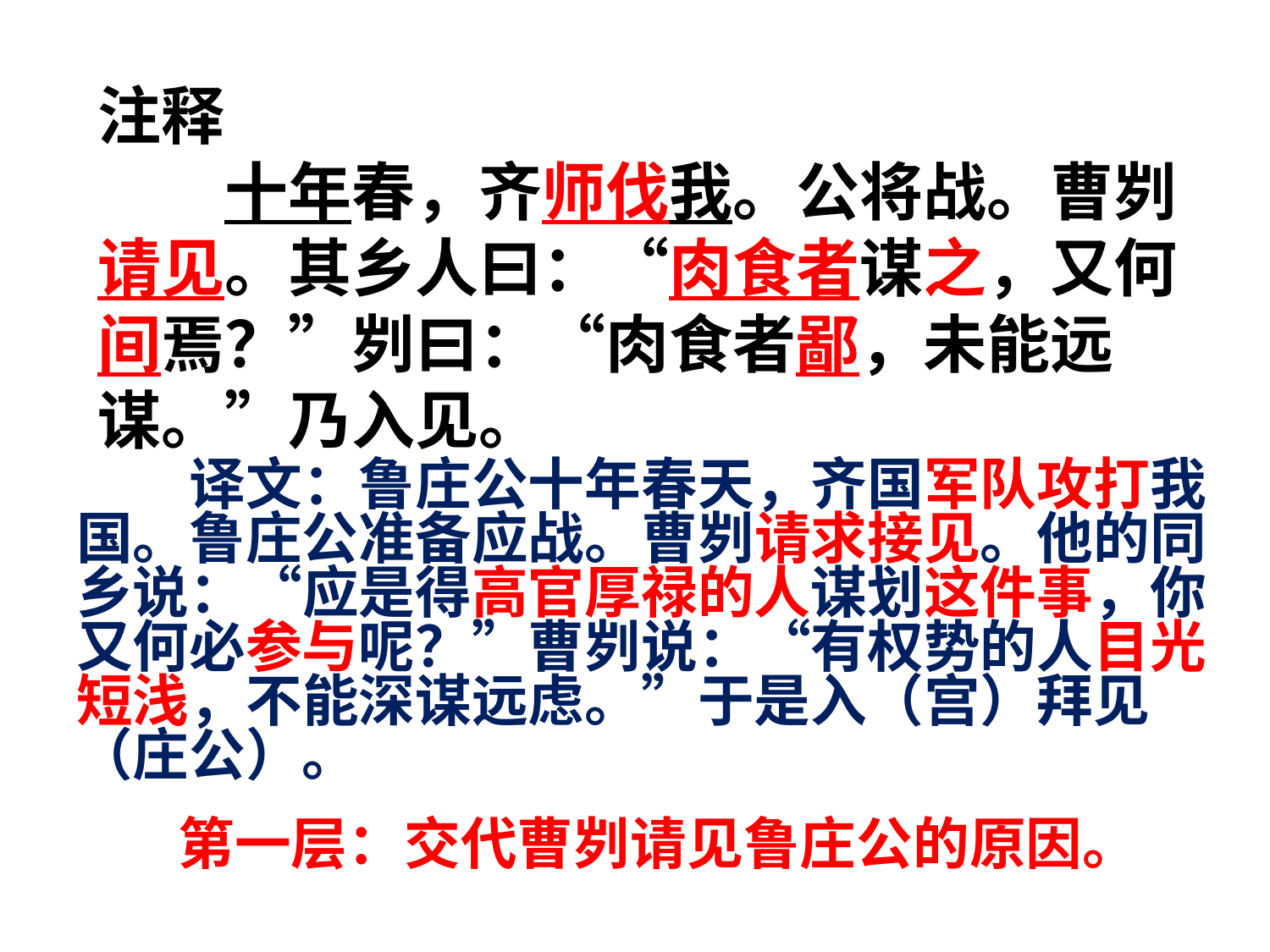

# 注释 　　十年春，齐师伐我。公将战。曹刿请见。其乡人曰：“肉食者谋之，又何间焉？”刿曰：“肉食者鄙，未能远谋。”乃入见。
　　译文：鲁庄公十年春天，齐国军队攻打我国。鲁庄公准备应战。曹刿请求接见。他的同乡说：“应是得高官厚禄的人谋划这件事，你又何必参与呢？”曹刿说：“有权势的人目光短浅，不能深谋远虑。”于是入（宫）拜见（庄公）。
　　第一层：交代曹刿请见鲁庄公的原因。